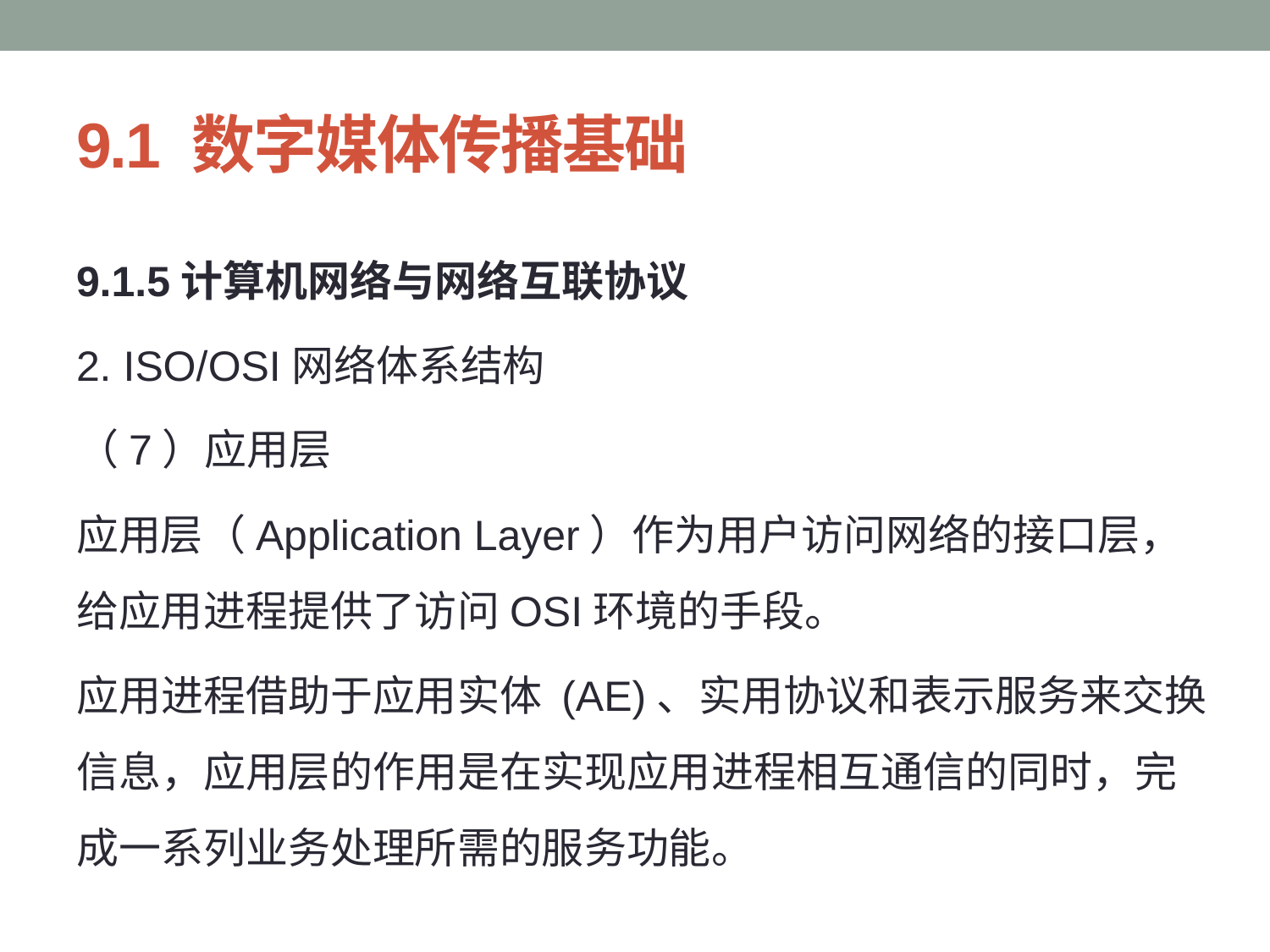

# 9.1 数字媒体传播基础
9.1.5计算机网络与网络互联协议
2. ISO/OSI网络体系结构
（7）应用层
应用层（Application Layer）作为用户访问网络的接口层，给应用进程提供了访问OSI环境的手段。
应用进程借助于应用实体 (AE)、实用协议和表示服务来交换信息，应用层的作用是在实现应用进程相互通信的同时，完成一系列业务处理所需的服务功能。